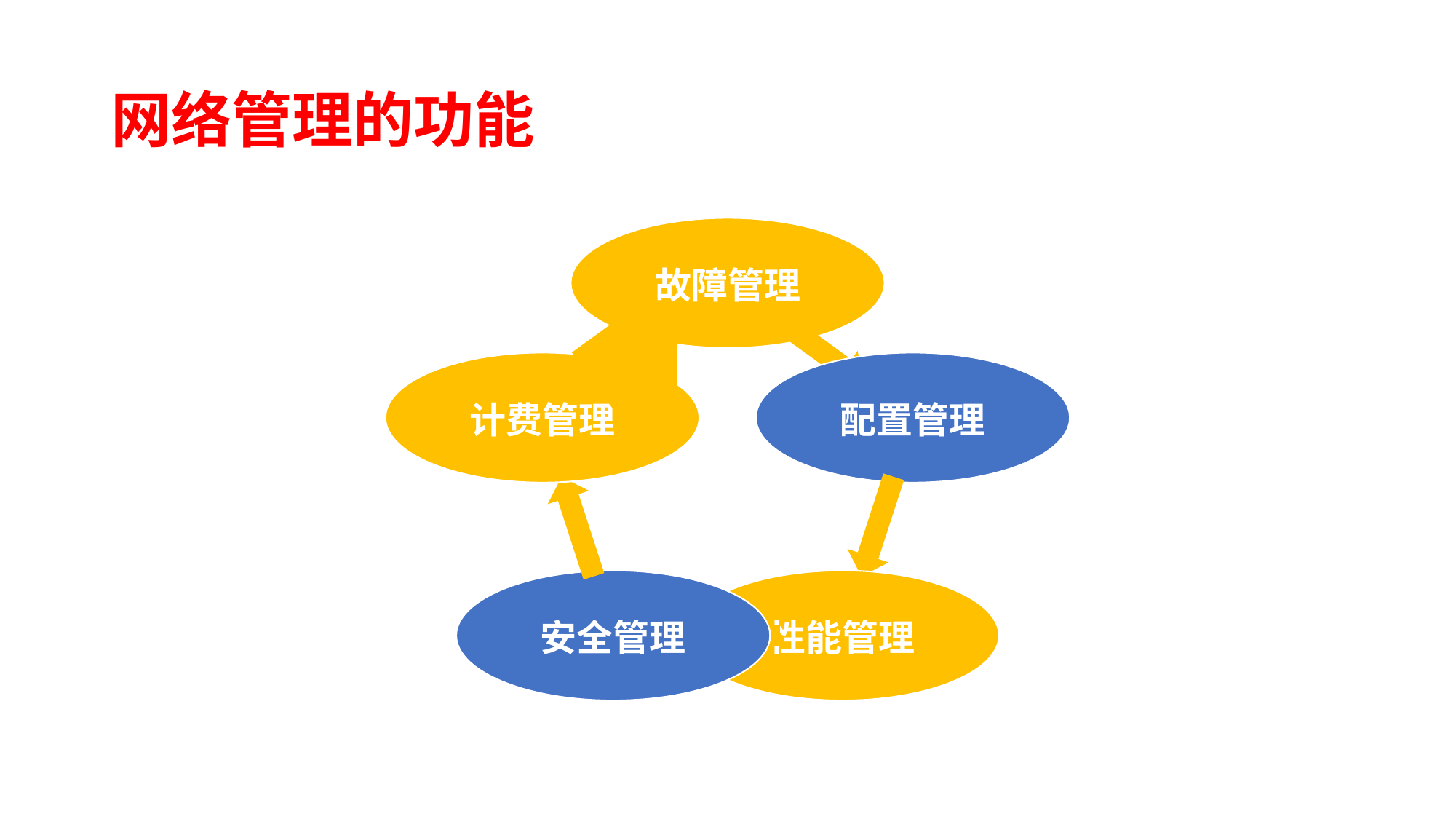

# 网络管理的功能
故障管理
配置管理
性能管理
安全管理
计费管理